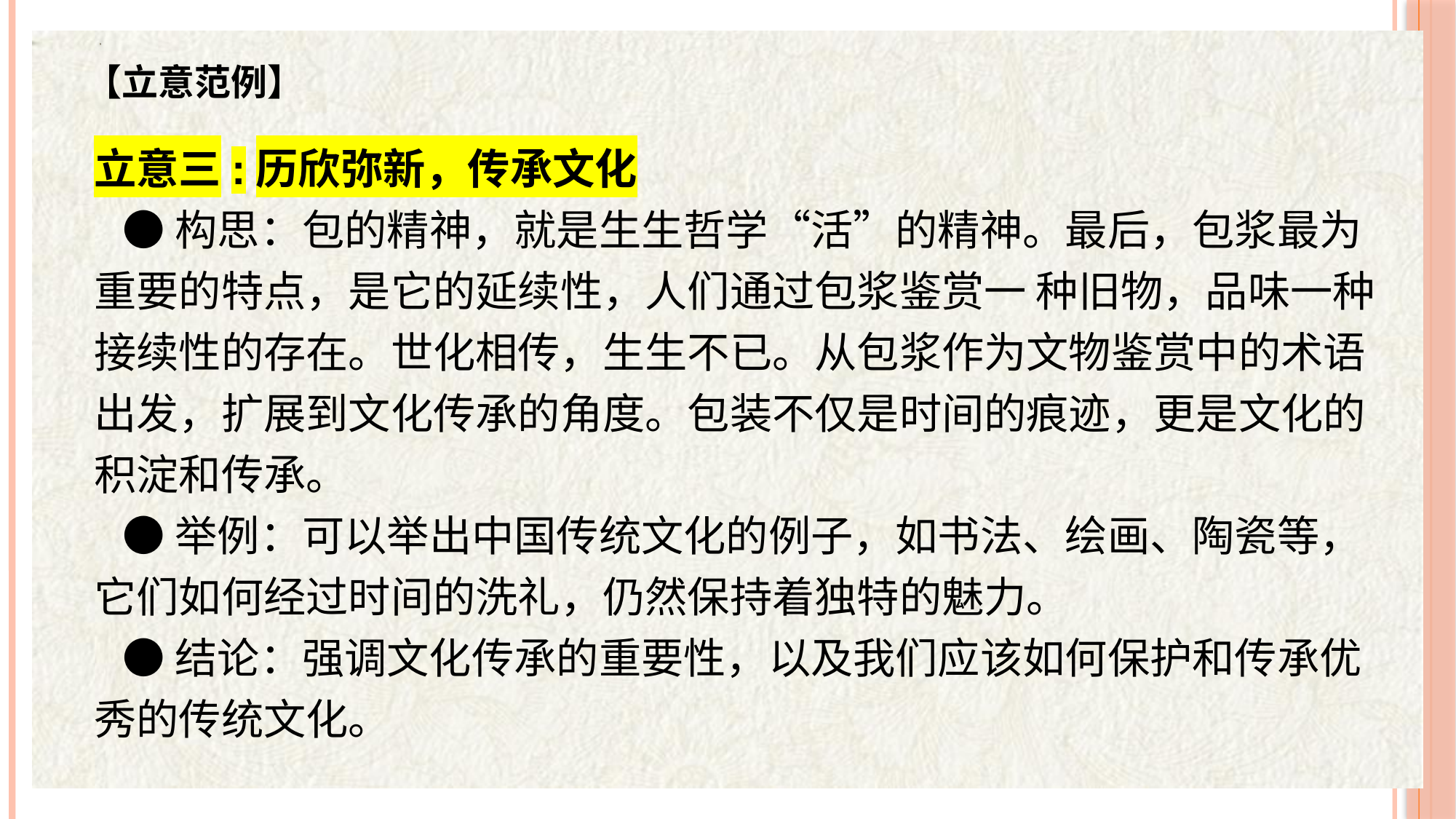

【立意范例】
立意三:历欣弥新，传承文化
   ●构思：包的精神，就是生生哲学“活”的精神。最后，包浆最为重要的特点，是它的延续性，人们通过包浆鉴赏一 种旧物，品味一种接续性的存在。世化相传，生生不已。从包浆作为文物鉴赏中的术语出发，扩展到文化传承的角度。包装不仅是时间的痕迹，更是文化的积淀和传承。
   ●举例：可以举出中国传统文化的例子，如书法、绘画、陶瓷等，它们如何经过时间的洗礼，仍然保持着独特的魅力。
   ●结论：强调文化传承的重要性，以及我们应该如何保护和传承优秀的传统文化。